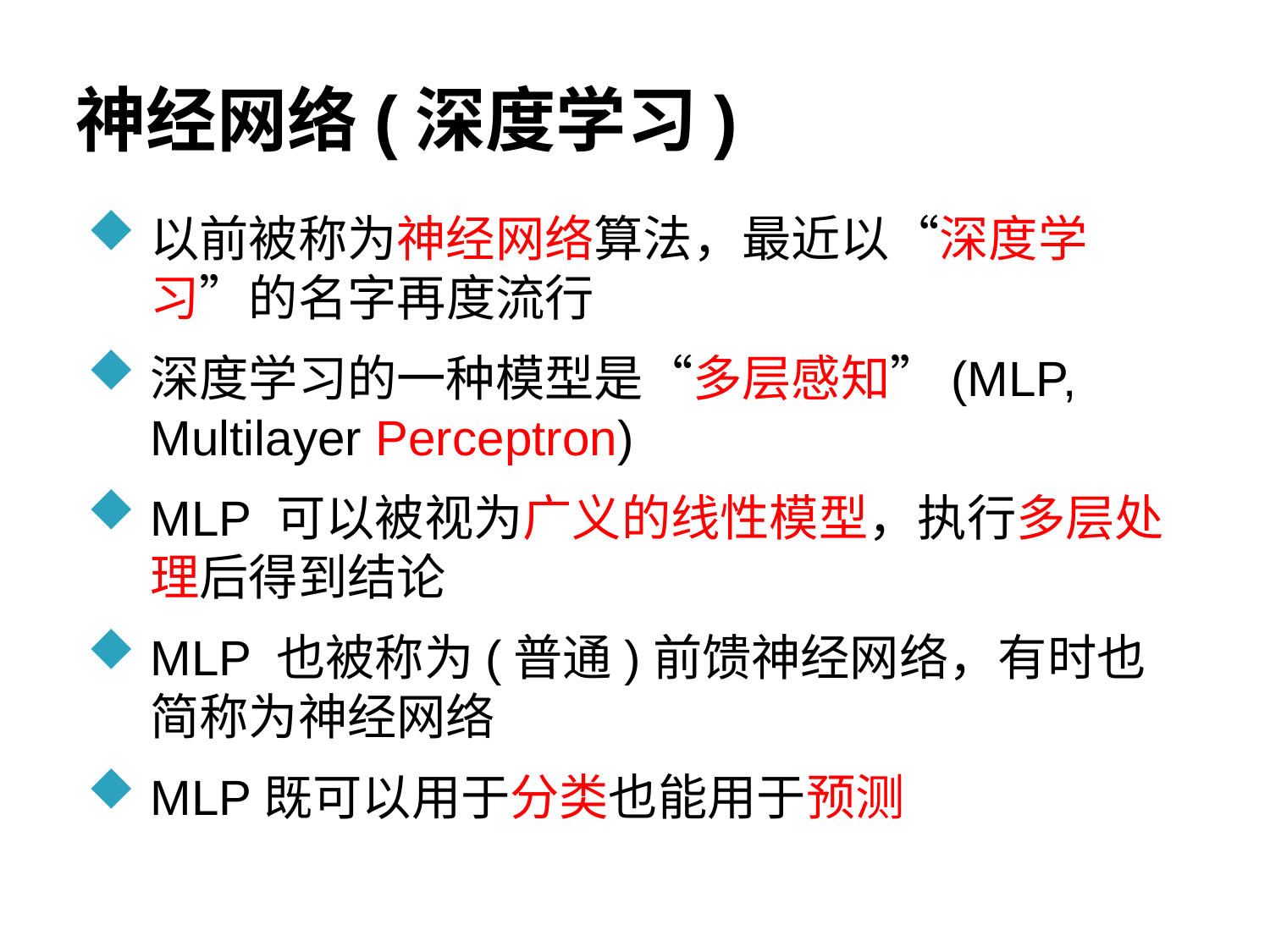

# 神经网络(深度学习)
以前被称为神经网络算法，最近以“深度学习”的名字再度流行
深度学习的一种模型是“多层感知”(MLP, Multilayer Perceptron)
MLP 可以被视为广义的线性模型，执行多层处理后得到结论
MLP 也被称为(普通)前馈神经网络，有时也简称为神经网络
MLP既可以用于分类也能用于预测